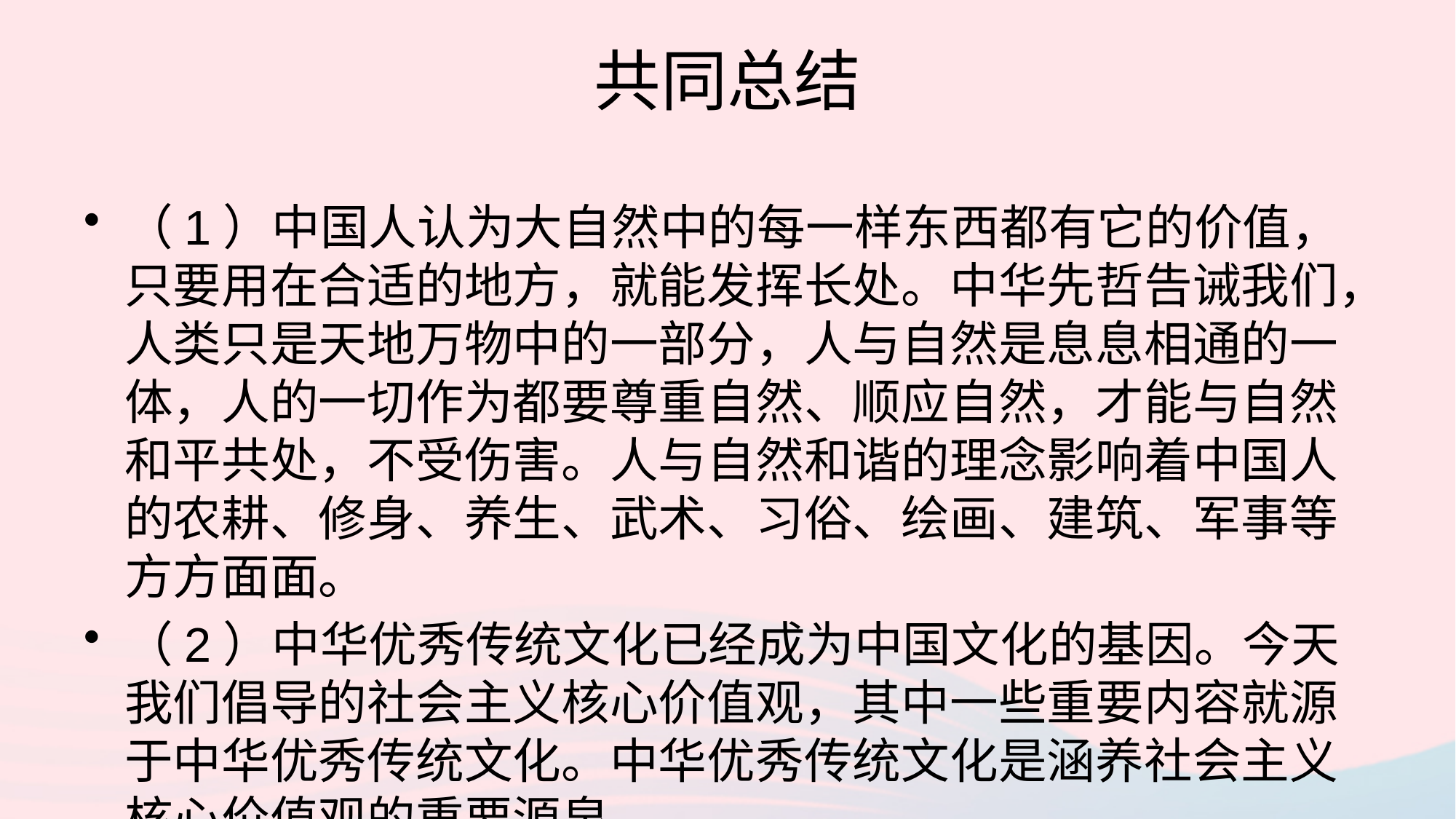

# 共同总结
（1）中国人认为大自然中的每一样东西都有它的价值，只要用在合适的地方，就能发挥长处。中华先哲告诫我们，人类只是天地万物中的一部分，人与自然是息息相通的一体，人的一切作为都要尊重自然、顺应自然，才能与自然和平共处，不受伤害。人与自然和谐的理念影响着中国人的农耕、修身、养生、武术、习俗、绘画、建筑、军事等方方面面。
（2）中华优秀传统文化已经成为中国文化的基因。今天我们倡导的社会主义核心价值观，其中一些重要内容就源于中华优秀传统文化。中华优秀传统文化是涵养社会主义核心价值观的重要源泉。